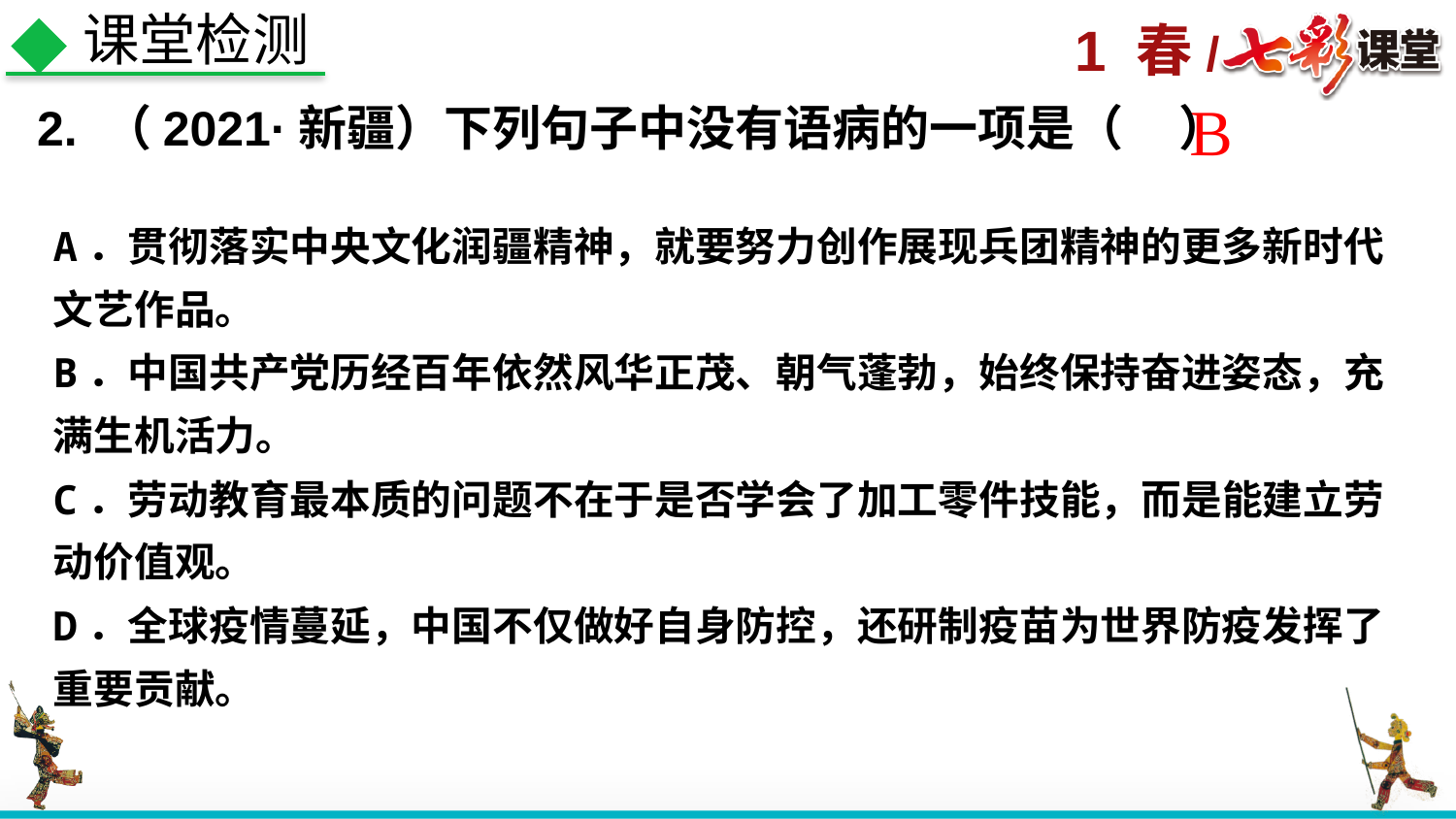

课堂检测

B
2. （2021·新疆）下列句子中没有语病的一项是（     ）
A．贯彻落实中央文化润疆精神，就要努力创作展现兵团精神的更多新时代文艺作品。
B．中国共产党历经百年依然风华正茂、朝气蓬勃，始终保持奋进姿态，充满生机活力。
C．劳动教育最本质的问题不在于是否学会了加工零件技能，而是能建立劳动价值观。
D．全球疫情蔓延，中国不仅做好自身防控，还研制疫苗为世界防疫发挥了重要贡献。